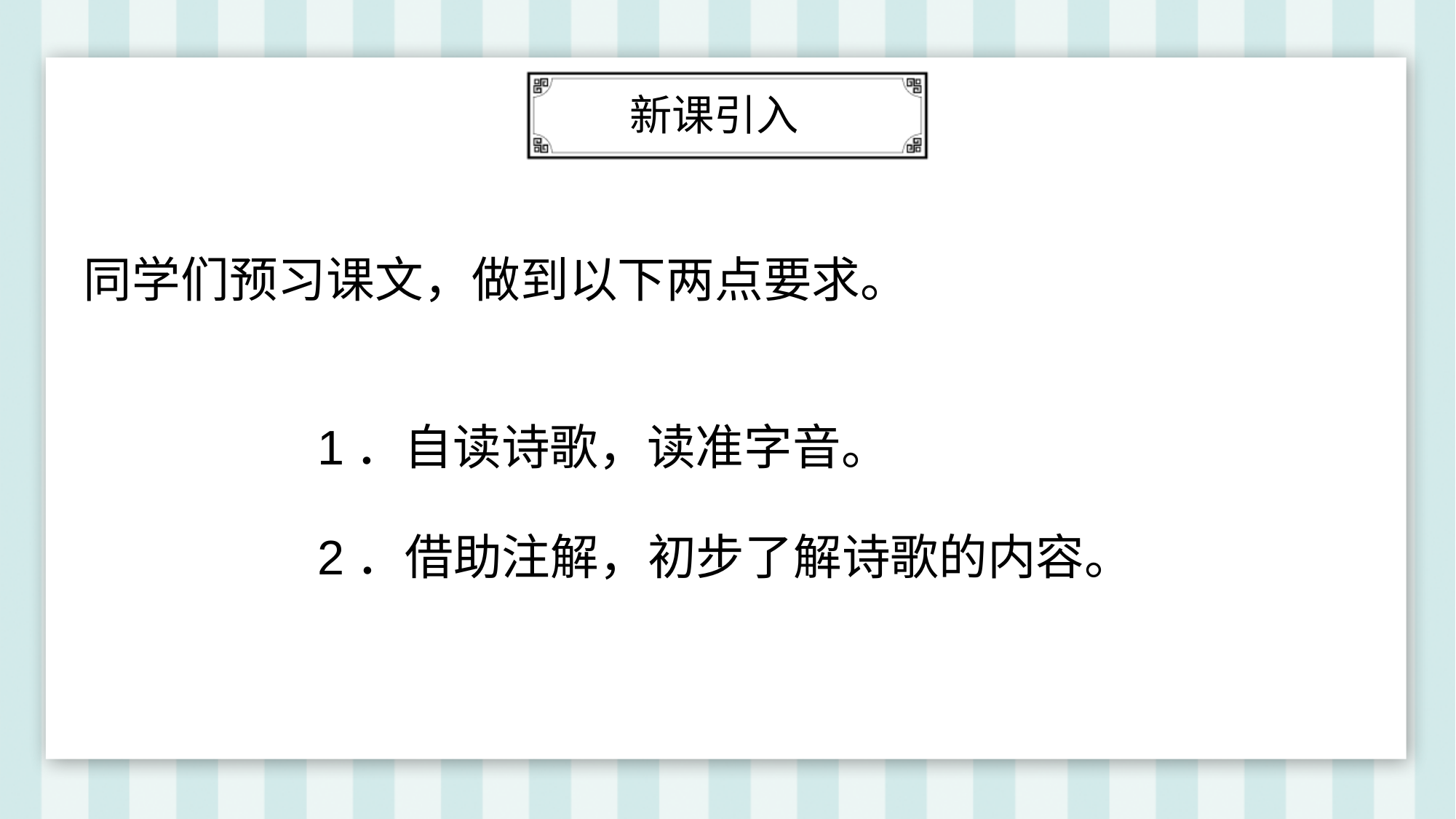

新课引入
同学们预习课文，做到以下两点要求。
　1．自读诗歌，读准字音。
　2．借助注解，初步了解诗歌的内容。